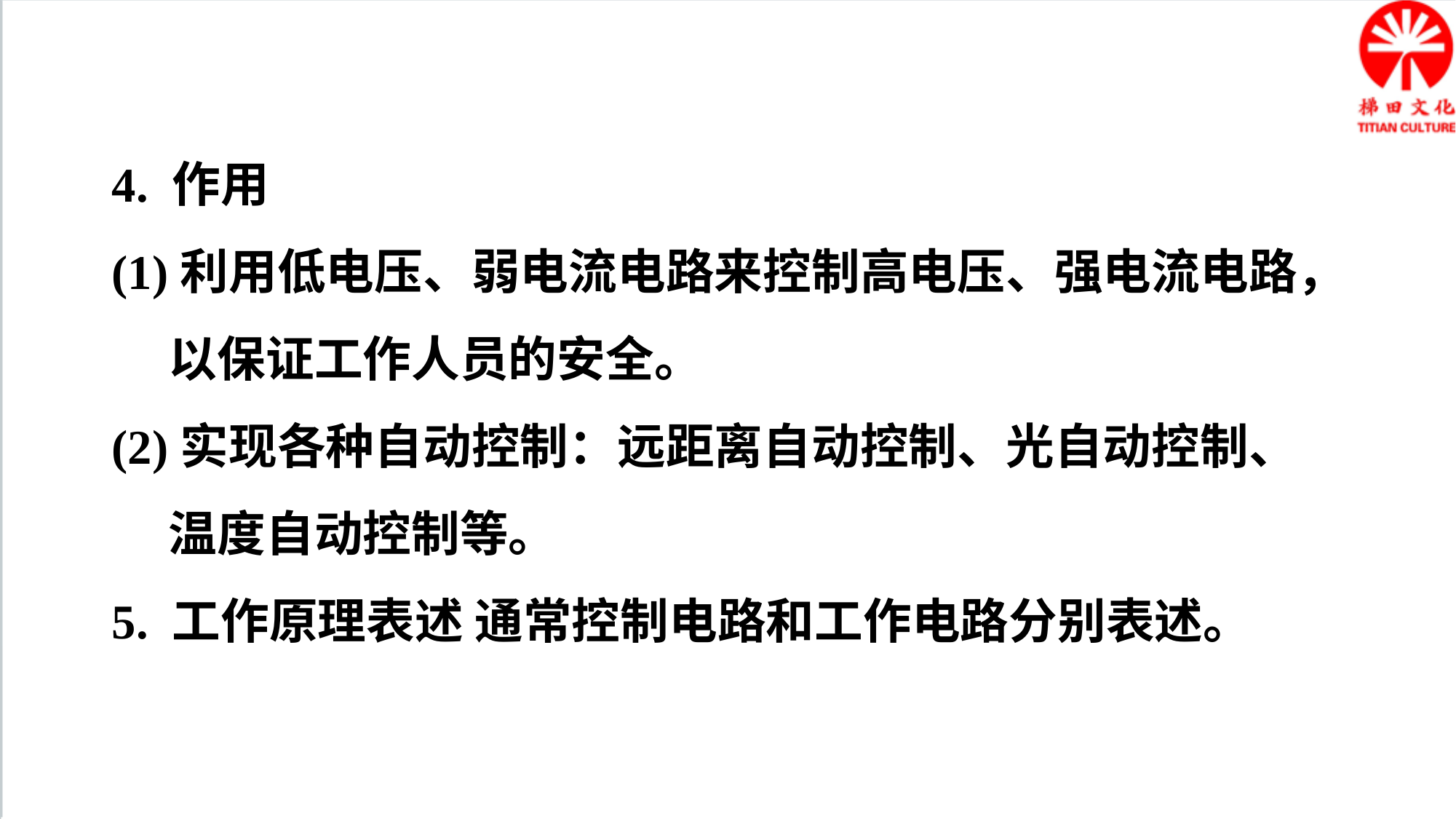

4. 作用
(1)利用低电压、弱电流电路来控制高电压、强电流电路，以保证工作人员的安全。
(2)实现各种自动控制：远距离自动控制、光自动控制、温度自动控制等。
5. 工作原理表述 通常控制电路和工作电路分别表述。